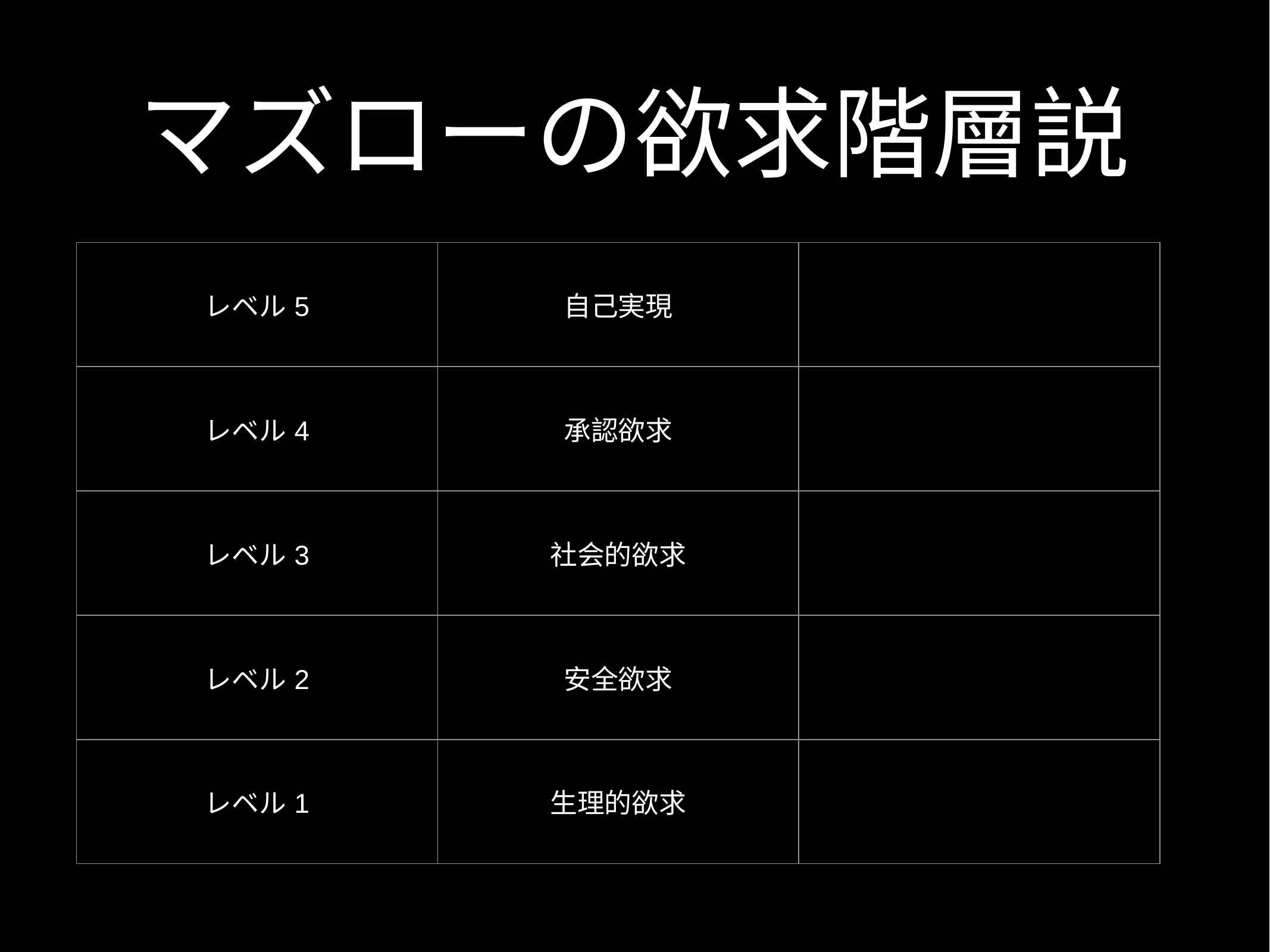

# マズローの欲求階層説
| レベル5 | 自己実現 |  |
| --- | --- | --- |
| レベル4 | 承認欲求 |  |
| レベル3 | 社会的欲求 |  |
| レベル2 | 安全欲求 |  |
| レベル1 | 生理的欲求 |  |